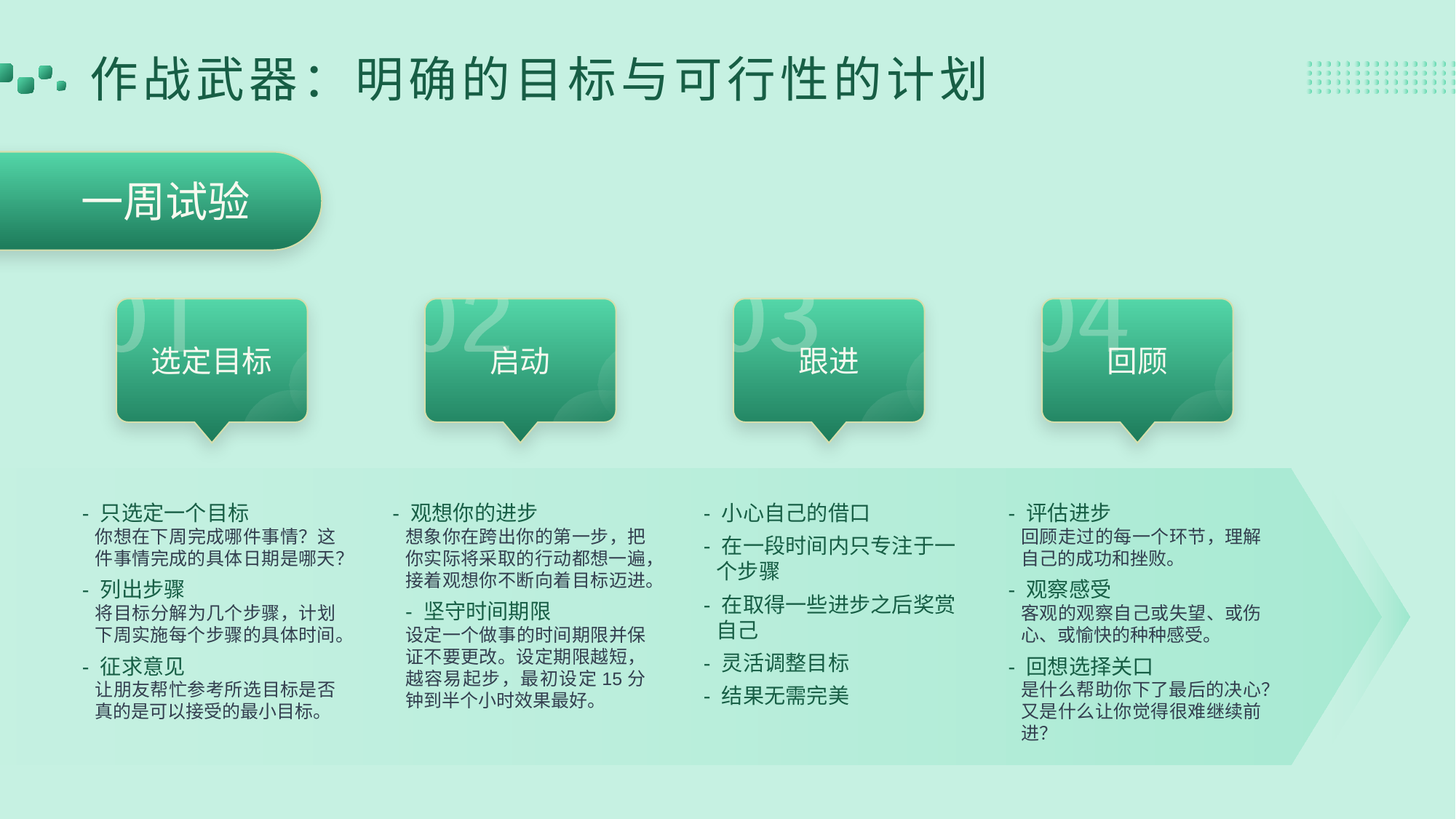

作战武器：明确的目标与可行性的计划

一周试验

选定目标
启动
跟进
回顾

- 只选定一个目标
你想在下周完成哪件事情？这件事情完成的具体日期是哪天？
- 列出步骤
将目标分解为几个步骤，计划下周实施每个步骤的具体时间。
- 征求意见
让朋友帮忙参考所选目标是否真的是可以接受的最小目标。
- 观想你的进步
想象你在跨出你的第一步，把你实际将采取的行动都想一遍，接着观想你不断向着目标迈进。
- 坚守时间期限
设定一个做事的时间期限并保证不要更改。设定期限越短，越容易起步，最初设定15分钟到半个小时效果最好。
- 小心自己的借口
- 在一段时间内只专注于一
个步骤
- 在取得一些进步之后奖赏
自己
- 灵活调整目标
- 结果无需完美
- 评估进步
回顾走过的每一个环节，理解自己的成功和挫败。
- 观察感受
客观的观察自己或失望、或伤心、或愉快的种种感受。
- 回想选择关口
是什么帮助你下了最后的决心？又是什么让你觉得很难继续前进？